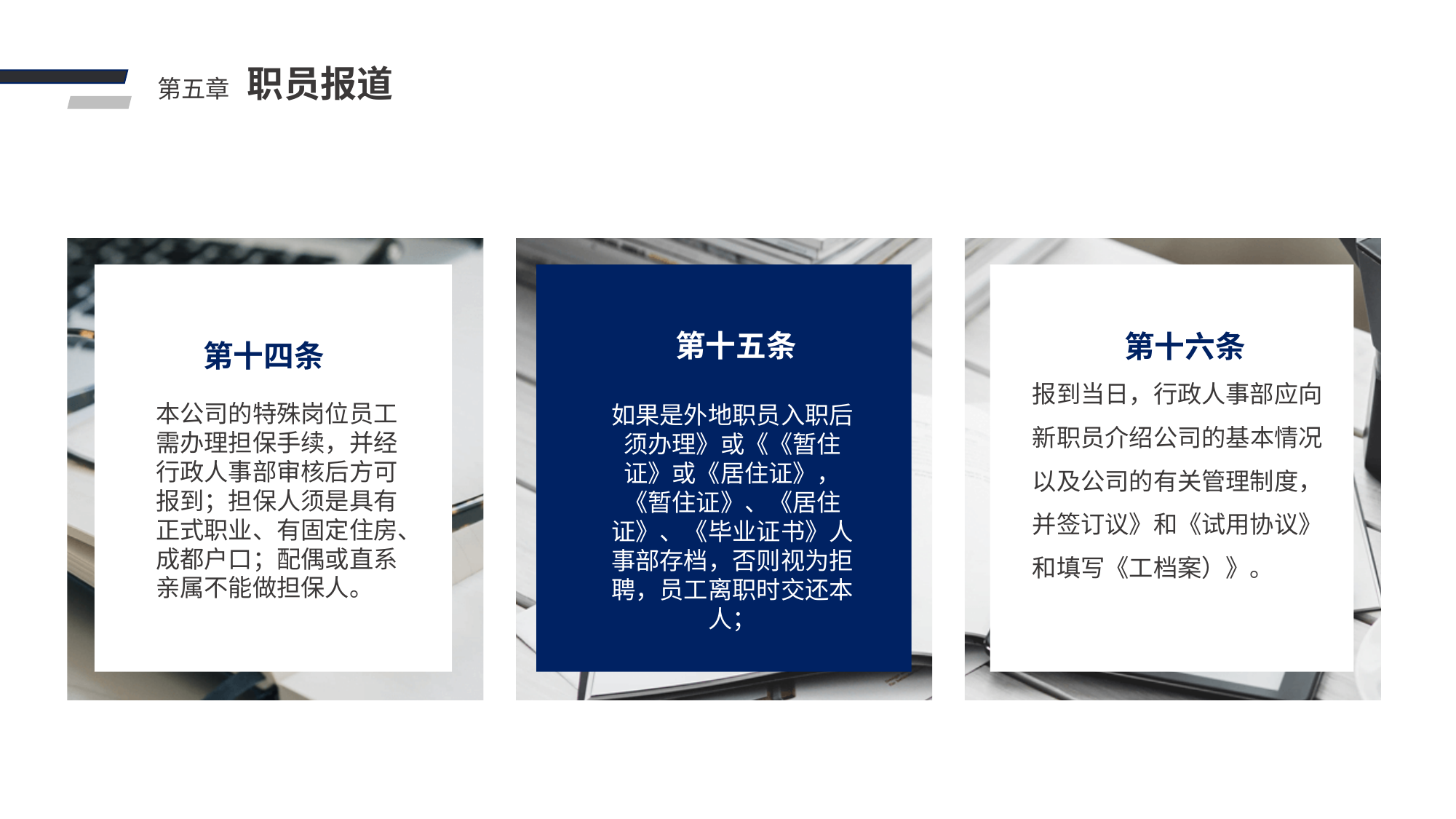

职员报道
第五章

第十四条
本公司的特殊岗位员工需办理担保手续，并经行政人事部审核后方可报到；担保人须是具有正式职业、有固定住房、成都户口；配偶或直系亲属不能做担保人。

 第十五条

如果是外地职员入职后须办理》或《《暂住证》或《居住证》，《暂住证》、《居住证》、《毕业证书》人事部存档，否则视为拒聘，员工离职时交还本人；

 第十六条
报到当日，行政人事部应向新职员介绍公司的基本情况以及公司的有关管理制度，并签订议》和《试用协议》和填写《工档案）》。